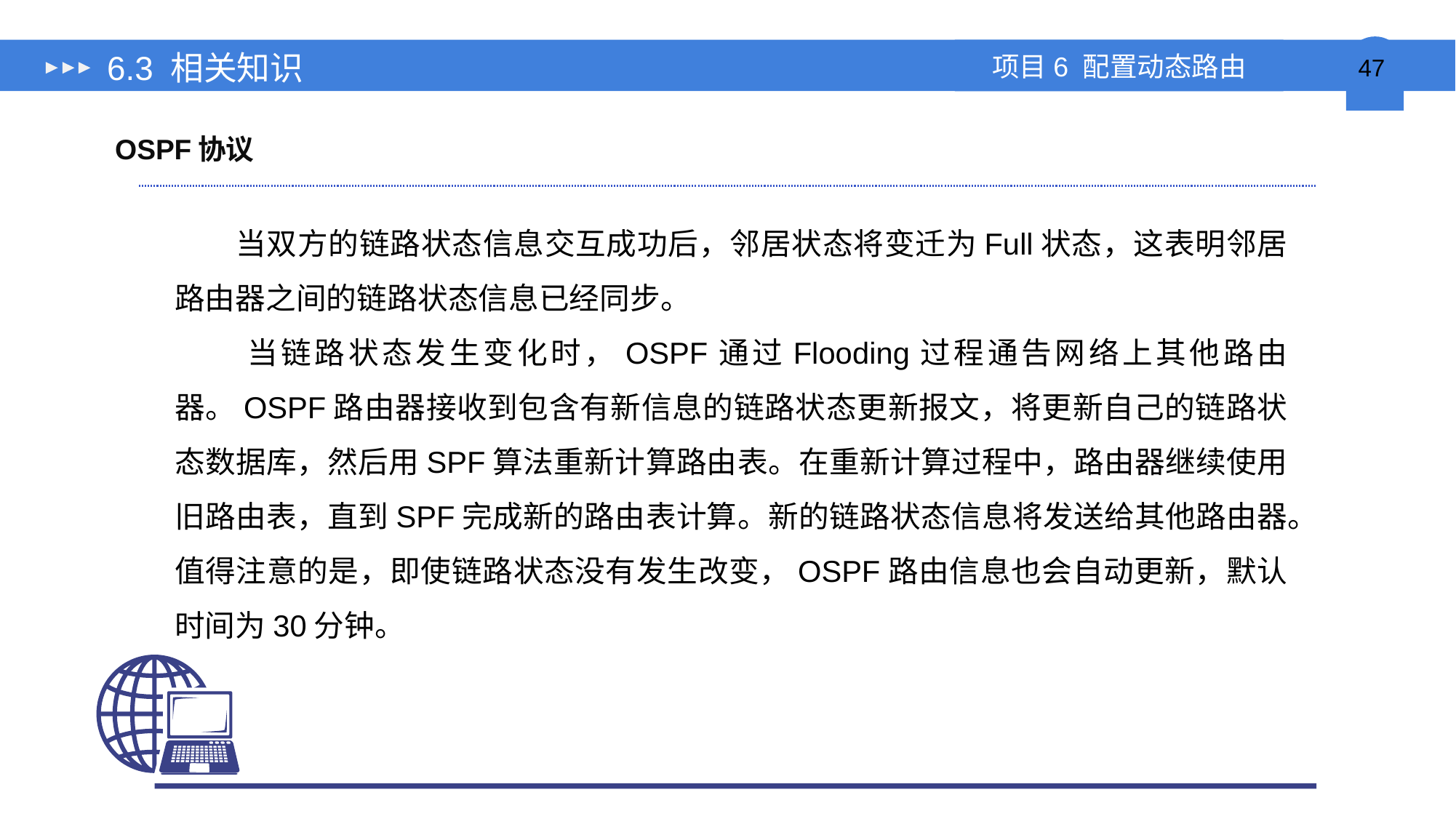

# 6.3 相关知识
OSPF协议

   当双方的链路状态信息交互成功后，邻居状态将变迁为Full状态，这表明邻居路由器之间的链路状态信息已经同步。
   当链路状态发生变化时，OSPF通过Flooding过程通告网络上其他路由器。OSPF路由器接收到包含有新信息的链路状态更新报文，将更新自己的链路状态数据库，然后用SPF算法重新计算路由表。在重新计算过程中，路由器继续使用旧路由表，直到SPF完成新的路由表计算。新的链路状态信息将发送给其他路由器。值得注意的是，即使链路状态没有发生改变，OSPF路由信息也会自动更新，默认时间为30分钟。